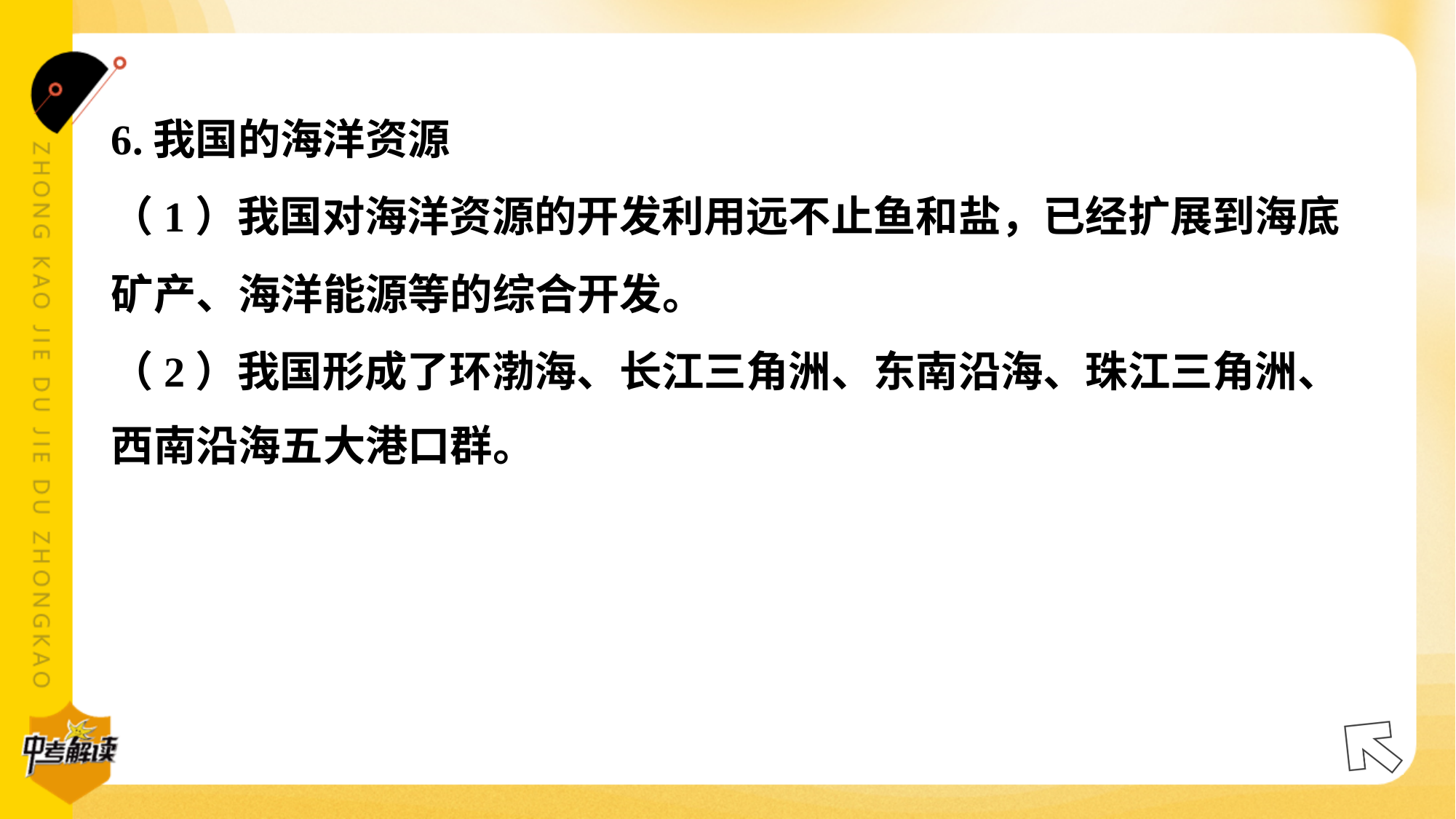

6.我国的海洋资源
（1）我国对海洋资源的开发利用远不止鱼和盐，已经扩展到海底
矿产、海洋能源等的综合开发。
（2）我国形成了环渤海、长江三角洲、东南沿海、珠江三角洲、
西南沿海五大港口群。